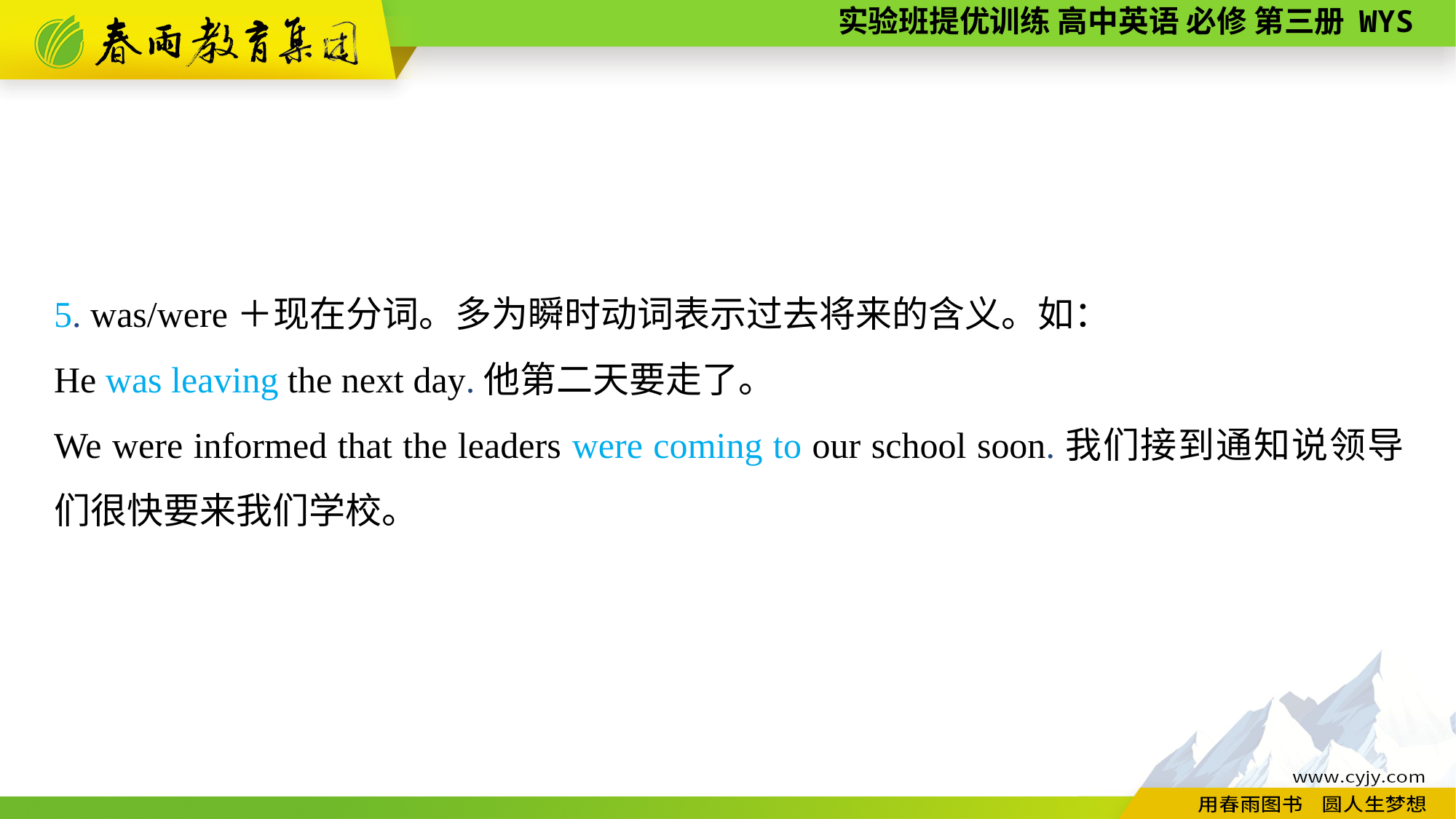

5. was/were＋现在分词。多为瞬时动词表示过去将来的含义。如：
He was leaving the next day.他第二天要走了。
We were informed that the leaders were coming to our school soon.我们接到通知说领导们很快要来我们学校。